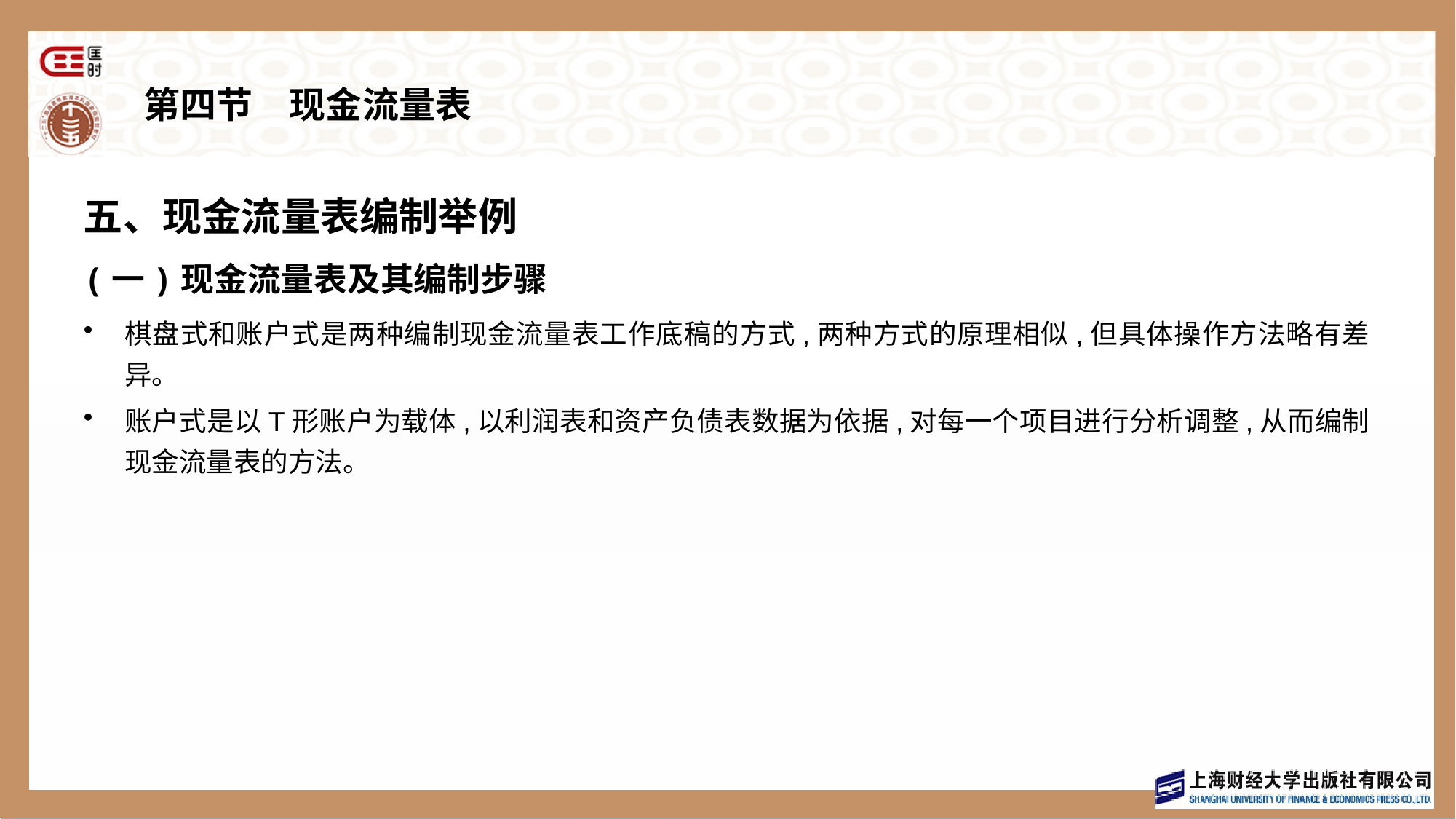

# 第四节　现金流量表
五、现金流量表编制举例
(一)现金流量表及其编制步骤
棋盘式和账户式是两种编制现金流量表工作底稿的方式,两种方式的原理相似,但具体操作方法略有差异。
账户式是以T形账户为载体,以利润表和资产负债表数据为依据,对每一个项目进行分析调整,从而编制现金流量表的方法。